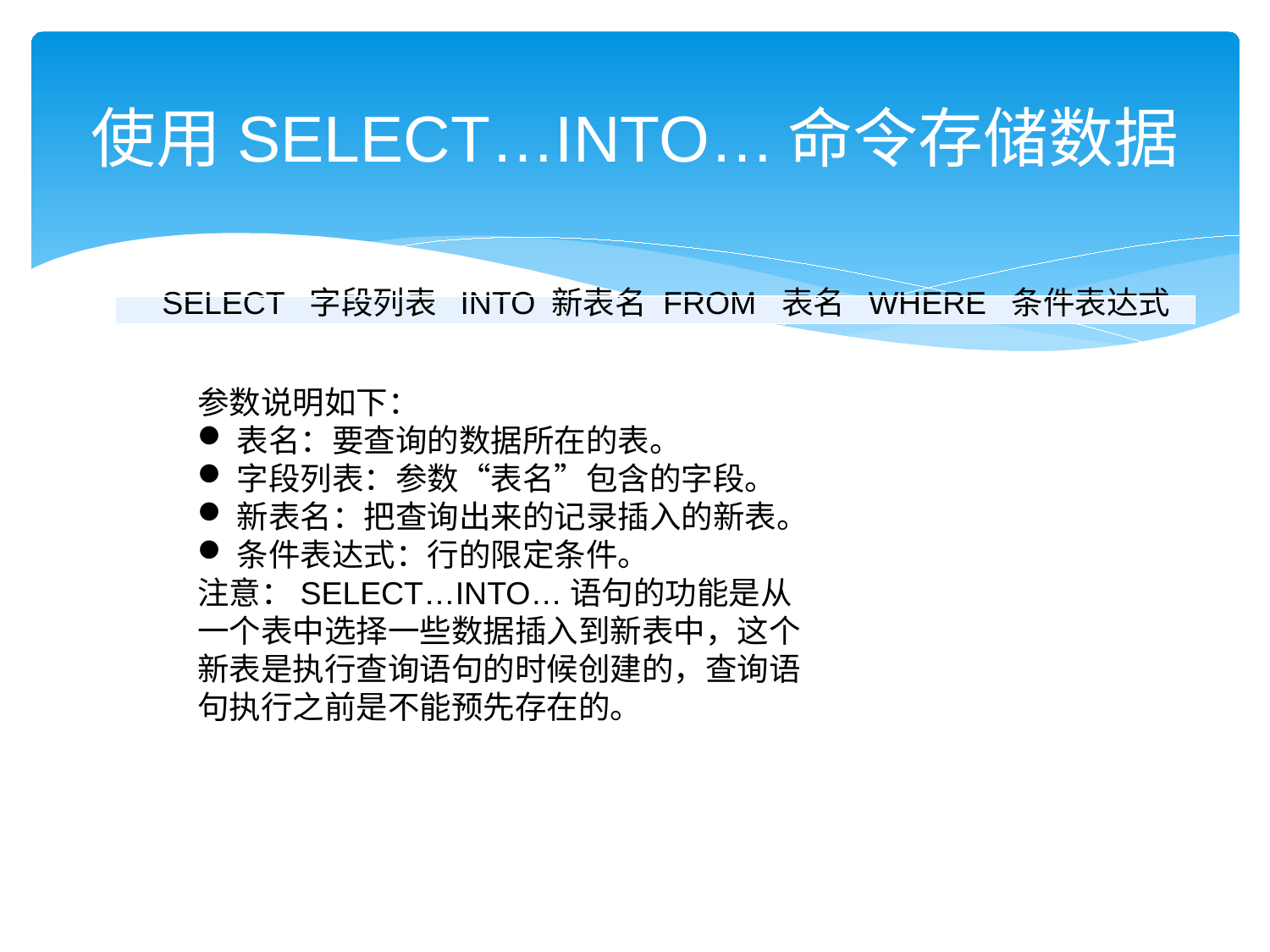

# 使用SELECT…INTO…命令存储数据
| SELECT 字段列表 INTO 新表名 FROM 表名 WHERE 条件表达式 |
| --- |
参数说明如下：
表名：要查询的数据所在的表。
字段列表：参数“表名”包含的字段。
新表名：把查询出来的记录插入的新表。
条件表达式：行的限定条件。
注意：SELECT…INTO…语句的功能是从一个表中选择一些数据插入到新表中，这个新表是执行查询语句的时候创建的，查询语句执行之前是不能预先存在的。